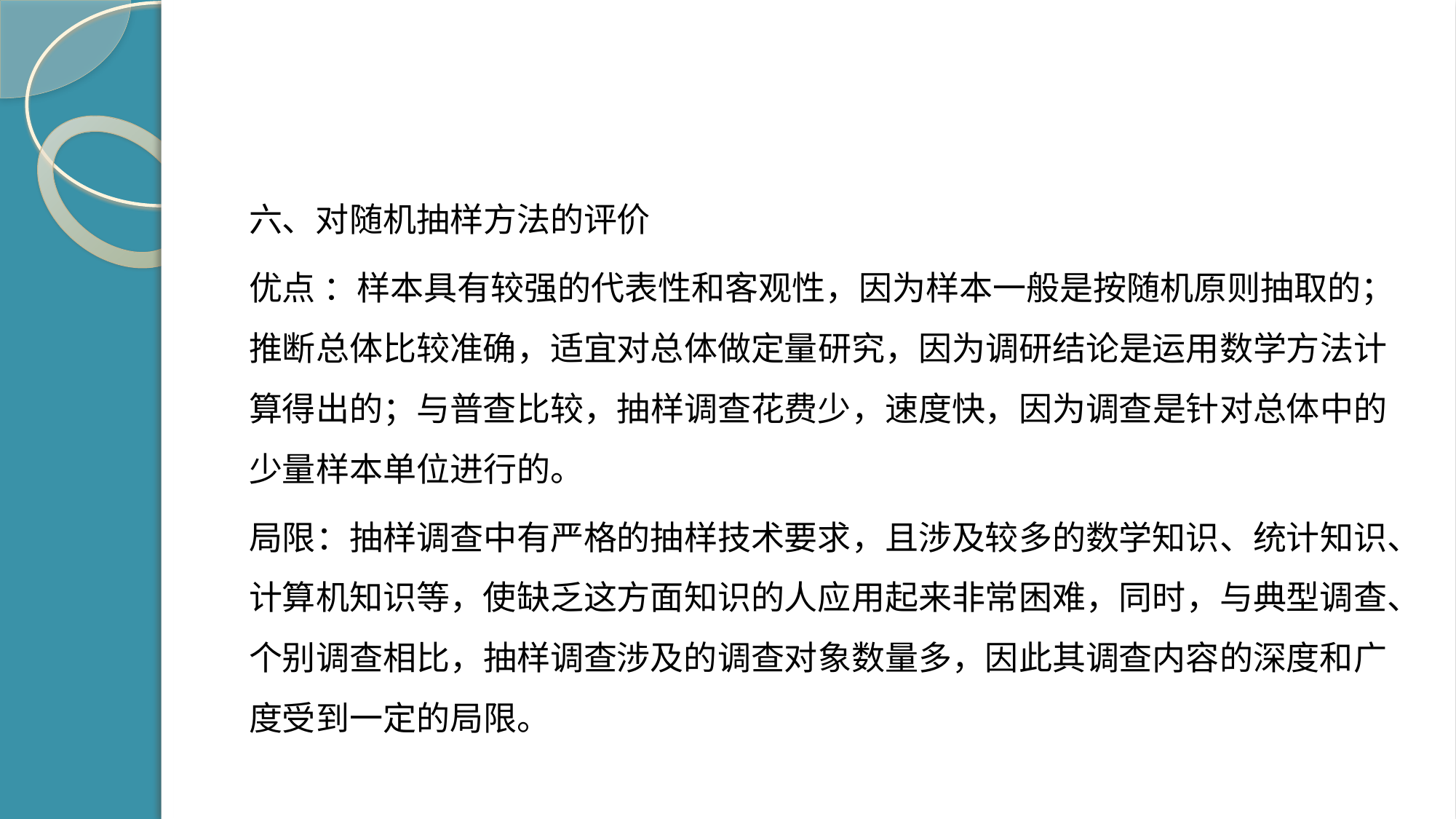

#
六、对随机抽样方法的评价
优点 ：样本具有较强的代表性和客观性，因为样本一般是按随机原则抽取的；推断总体比较准确，适宜对总体做定量研究，因为调研结论是运用数学方法计算得出的；与普查比较，抽样调查花费少，速度快，因为调查是针对总体中的少量样本单位进行的。
局限：抽样调查中有严格的抽样技术要求，且涉及较多的数学知识、统计知识、计算机知识等，使缺乏这方面知识的人应用起来非常困难，同时，与典型调查、个别调查相比，抽样调查涉及的调查对象数量多，因此其调查内容的深度和广度受到一定的局限。